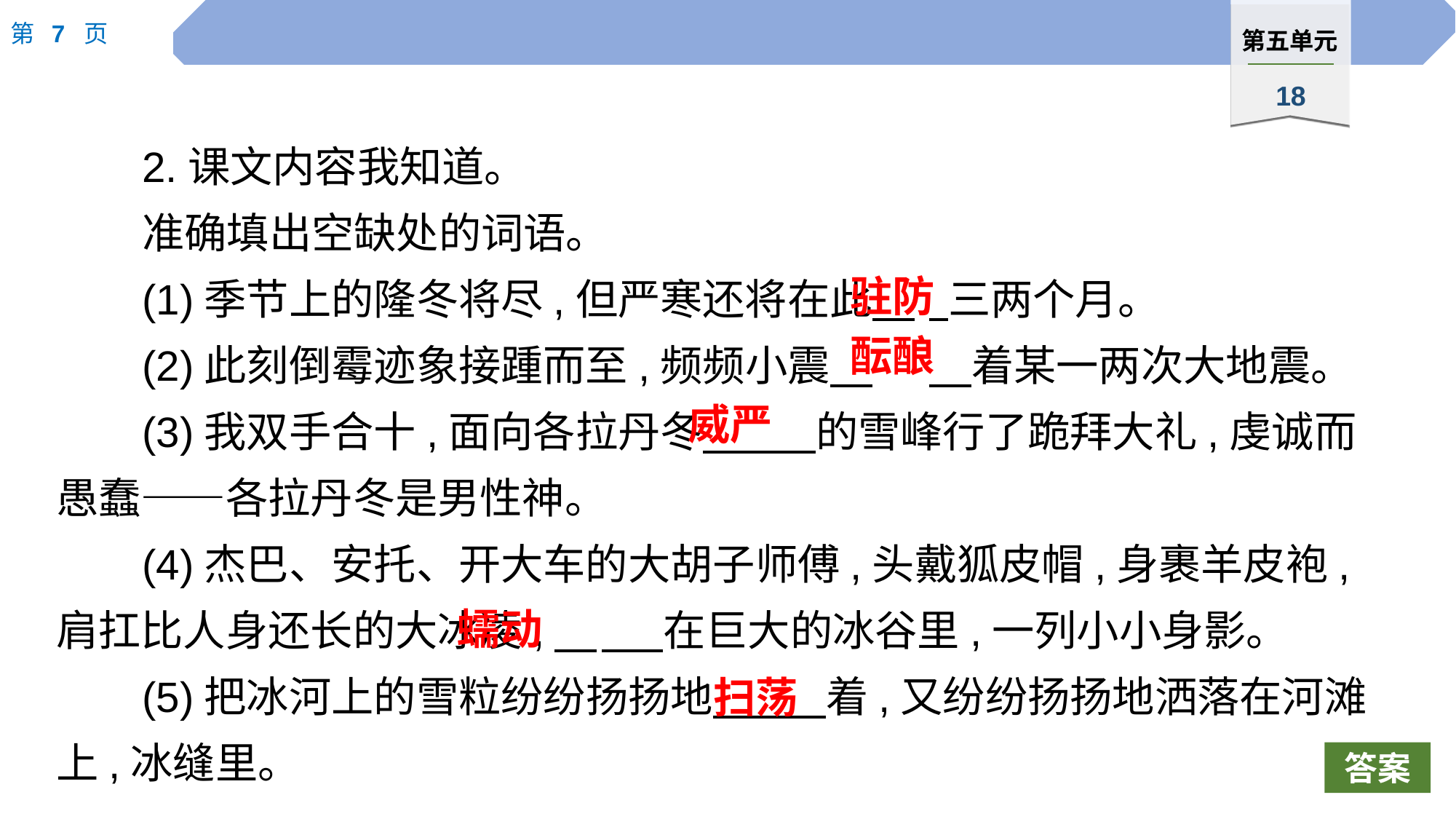

2.课文内容我知道。
准确填出空缺处的词语。
(1)季节上的隆冬将尽,但严寒还将在此　	  三两个月。
(2)此刻倒霉迹象接踵而至,频频小震　	　着某一两次大地震。
(3)我双手合十,面向各拉丹冬　   　的雪峰行了跪拜大礼,虔诚而愚蠢——各拉丹冬是男性神。
(4)杰巴、安托、开大车的大胡子师傅,头戴狐皮帽,身裹羊皮袍,肩扛比人身还长的大冰凌,　	　  在巨大的冰谷里,一列小小身影。
(5)把冰河上的雪粒纷纷扬扬地　   　着,又纷纷扬扬地洒落在河滩上,冰缝里。
驻防
酝酿
威严
蠕动
扫荡
答案